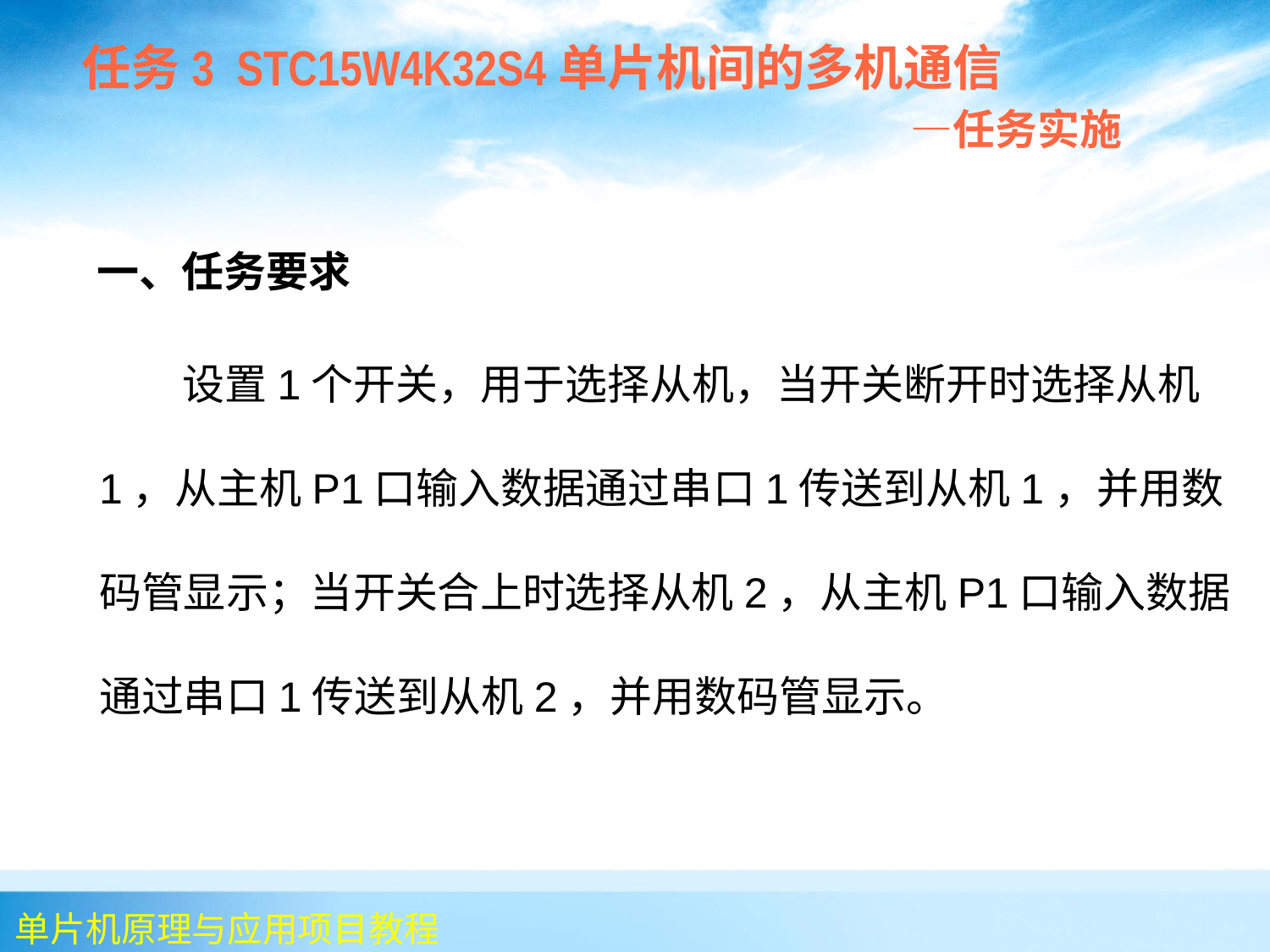

任务3  STC15W4K32S4单片机间的多机通信
                                                                              —任务实施
   一、任务要求
            设置1个开关，用于选择从机，当开关断开时选择从机1，从主机P1口输入数据通过串口1传送到从机1，并用数码管显示；当开关合上时选择从机2，从主机P1口输入数据通过串口1传送到从机2，并用数码管显示。